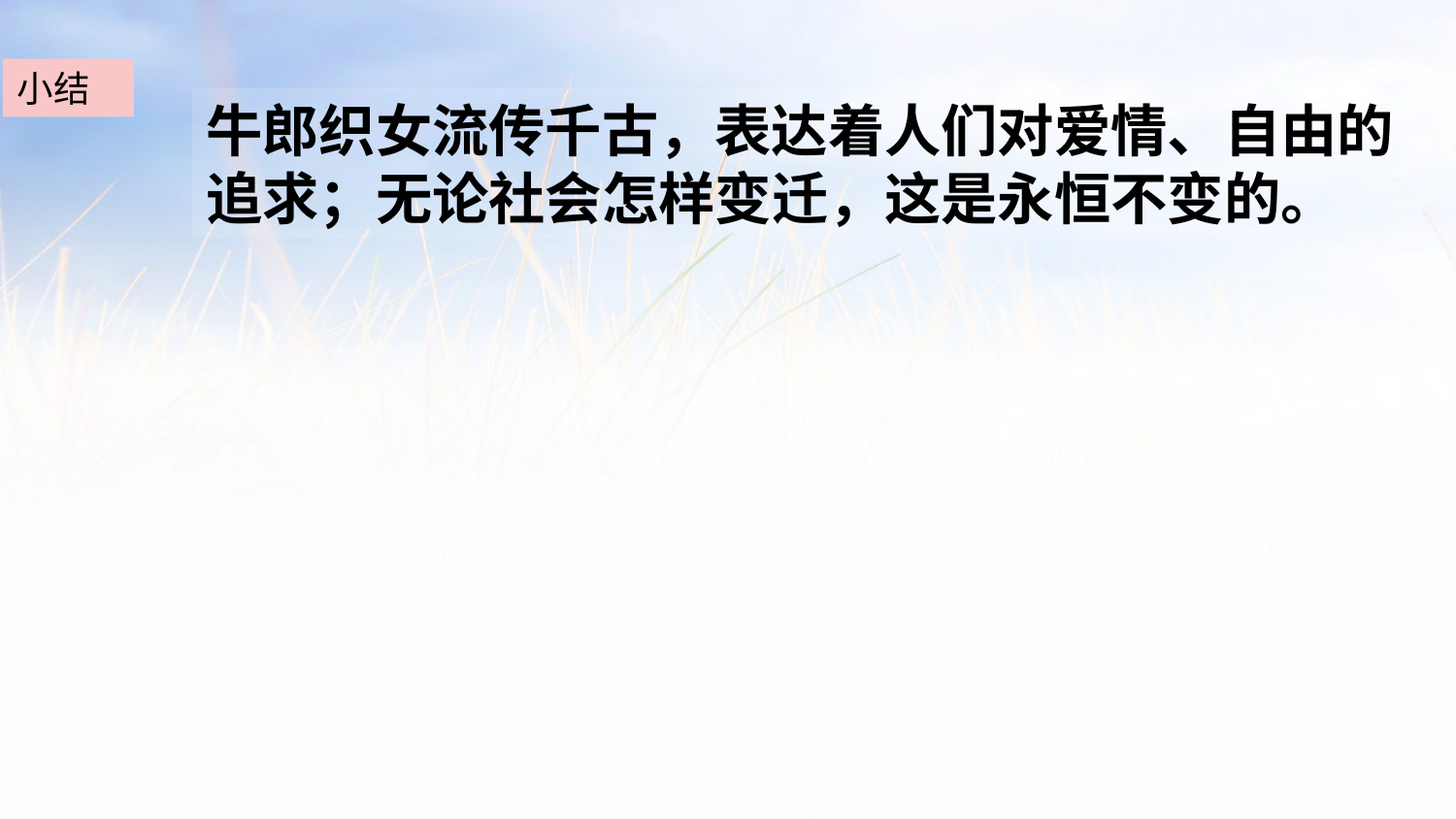

小结
牛郎织女流传千古，表达着人们对爱情、自由的追求；无论社会怎样变迁，这是永恒不变的。